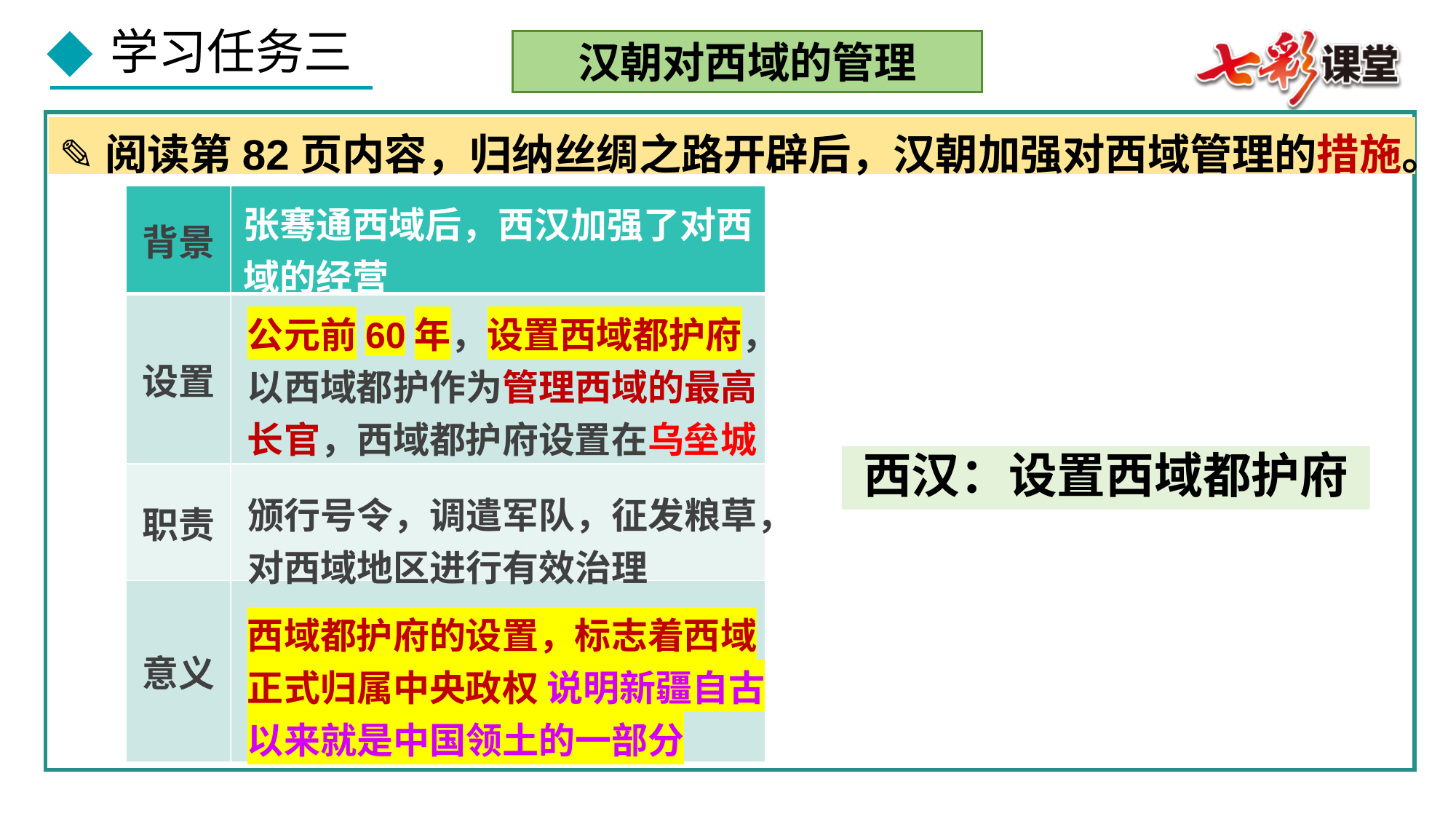

汉朝对西域的管理
✎阅读第82页内容，归纳丝绸之路开辟后，汉朝加强对西域管理的措施。
| 背景 |  |
| --- | --- |
| 设置 |  |
| 职责 |  |
| 意义 |  |
张骞通西域后，西汉加强了对西域的经营
公元前60年，设置西域都护府，以西域都护作为管理西域的最高长官，西域都护府设置在乌垒城

西汉：设置西域都护府
颁行号令，调遣军队，征发粮草，对西域地区进行有效治理
西域都护府的设置，标志着西域正式归属中央政权 说明新疆自古以来就是中国领土的一部分